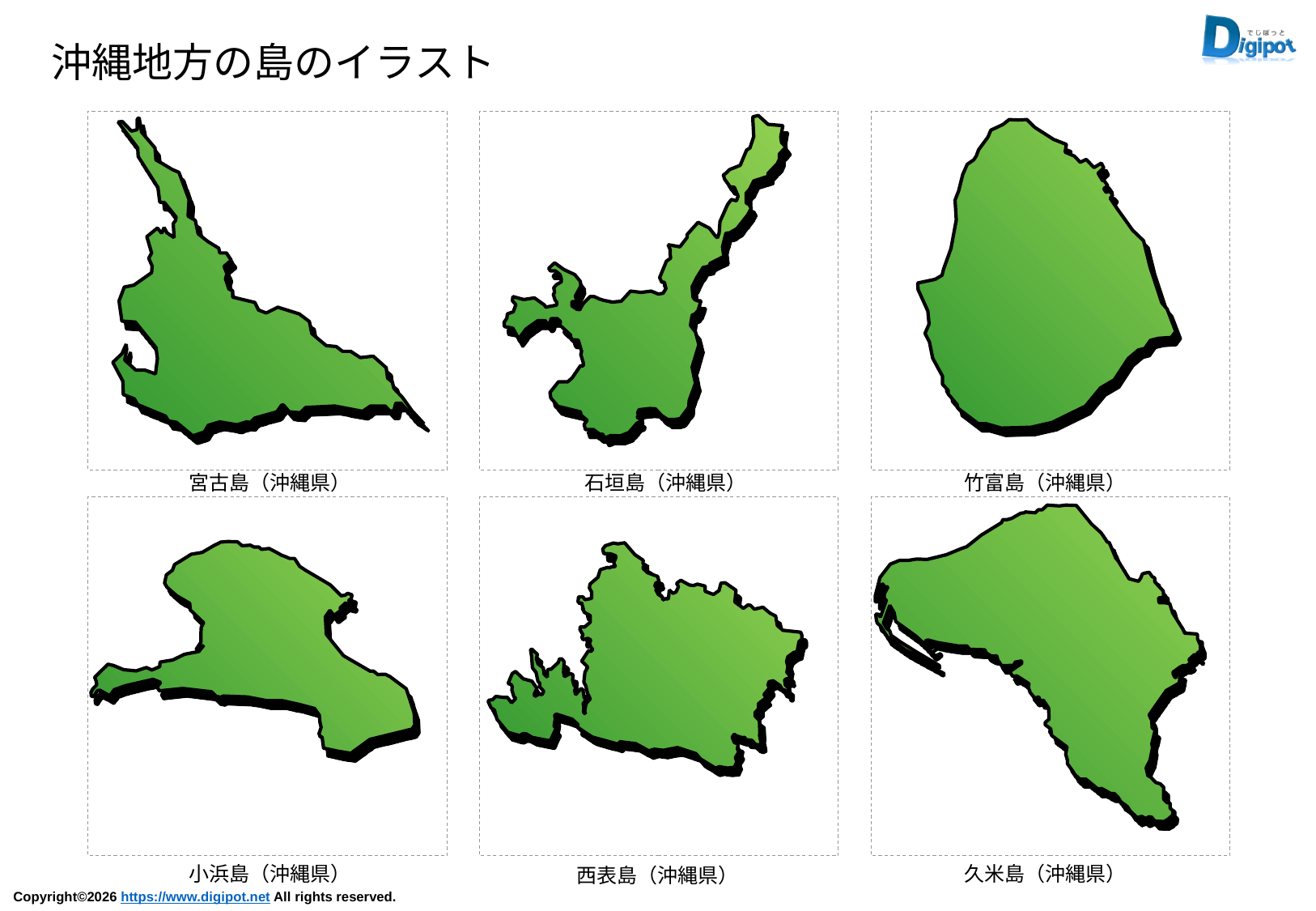

沖縄地方の島のイラスト

宮古島（沖縄県）
石垣島（沖縄県）
竹富島（沖縄県）

小浜島（沖縄県）
久米島（沖縄県）
西表島（沖縄県）